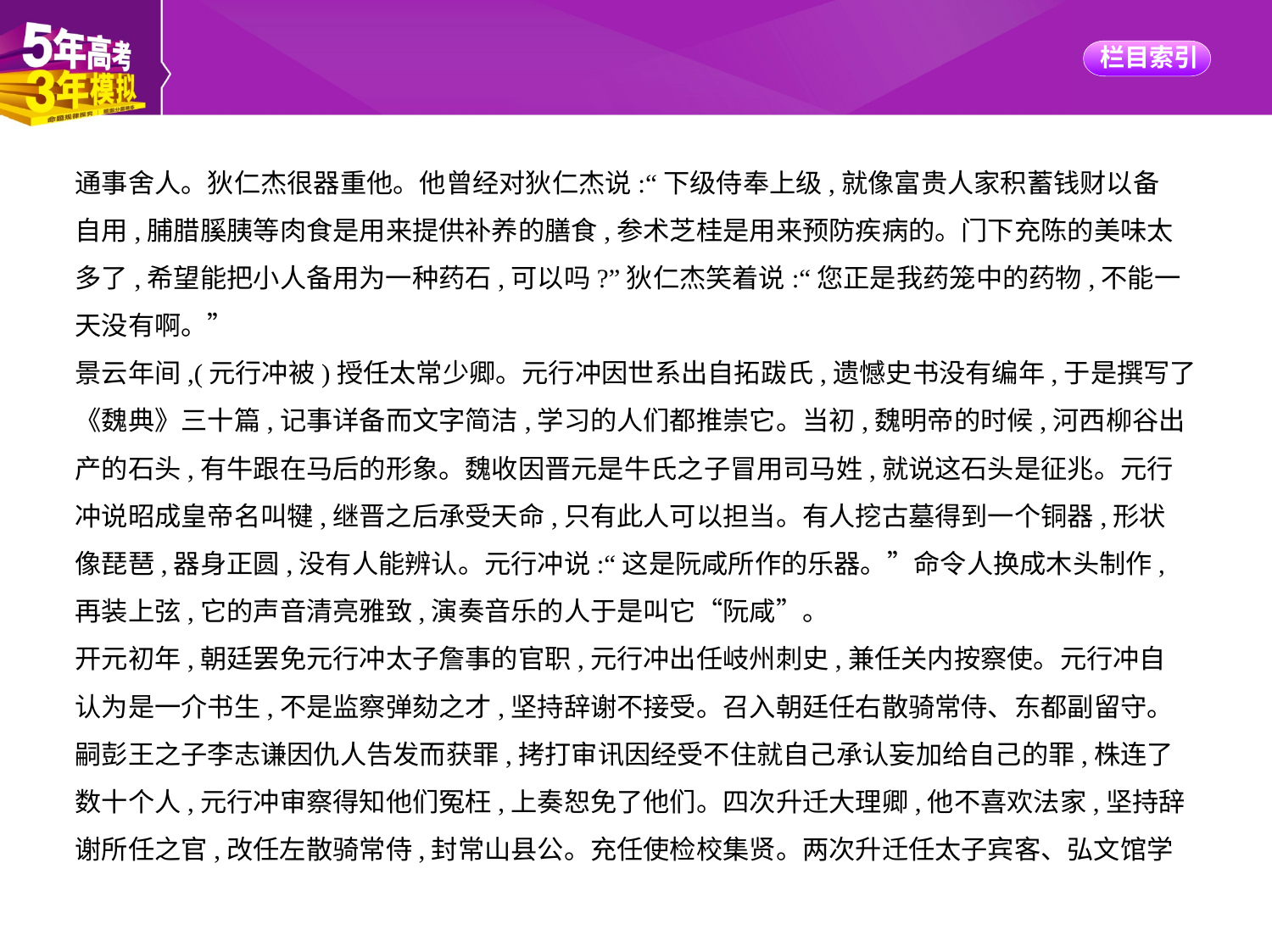

通事舍人。狄仁杰很器重他。他曾经对狄仁杰说:“下级侍奉上级,就像富贵人家积蓄钱财以备
自用,脯腊膎胰等肉食是用来提供补养的膳食,参术芝桂是用来预防疾病的。门下充陈的美味太
多了,希望能把小人备用为一种药石,可以吗?”狄仁杰笑着说:“您正是我药笼中的药物,不能一
天没有啊。”
景云年间,(元行冲被)授任太常少卿。元行冲因世系出自拓跋氏,遗憾史书没有编年,于是撰写了
《魏典》三十篇,记事详备而文字简洁,学习的人们都推崇它。当初,魏明帝的时候,河西柳谷出
产的石头,有牛跟在马后的形象。魏收因晋元是牛氏之子冒用司马姓,就说这石头是征兆。元行
冲说昭成皇帝名叫犍,继晋之后承受天命,只有此人可以担当。有人挖古墓得到一个铜器,形状
像琵琶,器身正圆,没有人能辨认。元行冲说:“这是阮咸所作的乐器。”命令人换成木头制作,
再装上弦,它的声音清亮雅致,演奏音乐的人于是叫它“阮咸”。
开元初年,朝廷罢免元行冲太子詹事的官职,元行冲出任岐州刺史,兼任关内按察使。元行冲自
认为是一介书生,不是监察弹劾之才,坚持辞谢不接受。召入朝廷任右散骑常侍、东都副留守。
嗣彭王之子李志谦因仇人告发而获罪,拷打审讯因经受不住就自己承认妄加给自己的罪,株连了
数十个人,元行冲审察得知他们冤枉,上奏恕免了他们。四次升迁大理卿,他不喜欢法家,坚持辞
谢所任之官,改任左散骑常侍,封常山县公。充任使检校集贤。两次升迁任太子宾客、弘文馆学